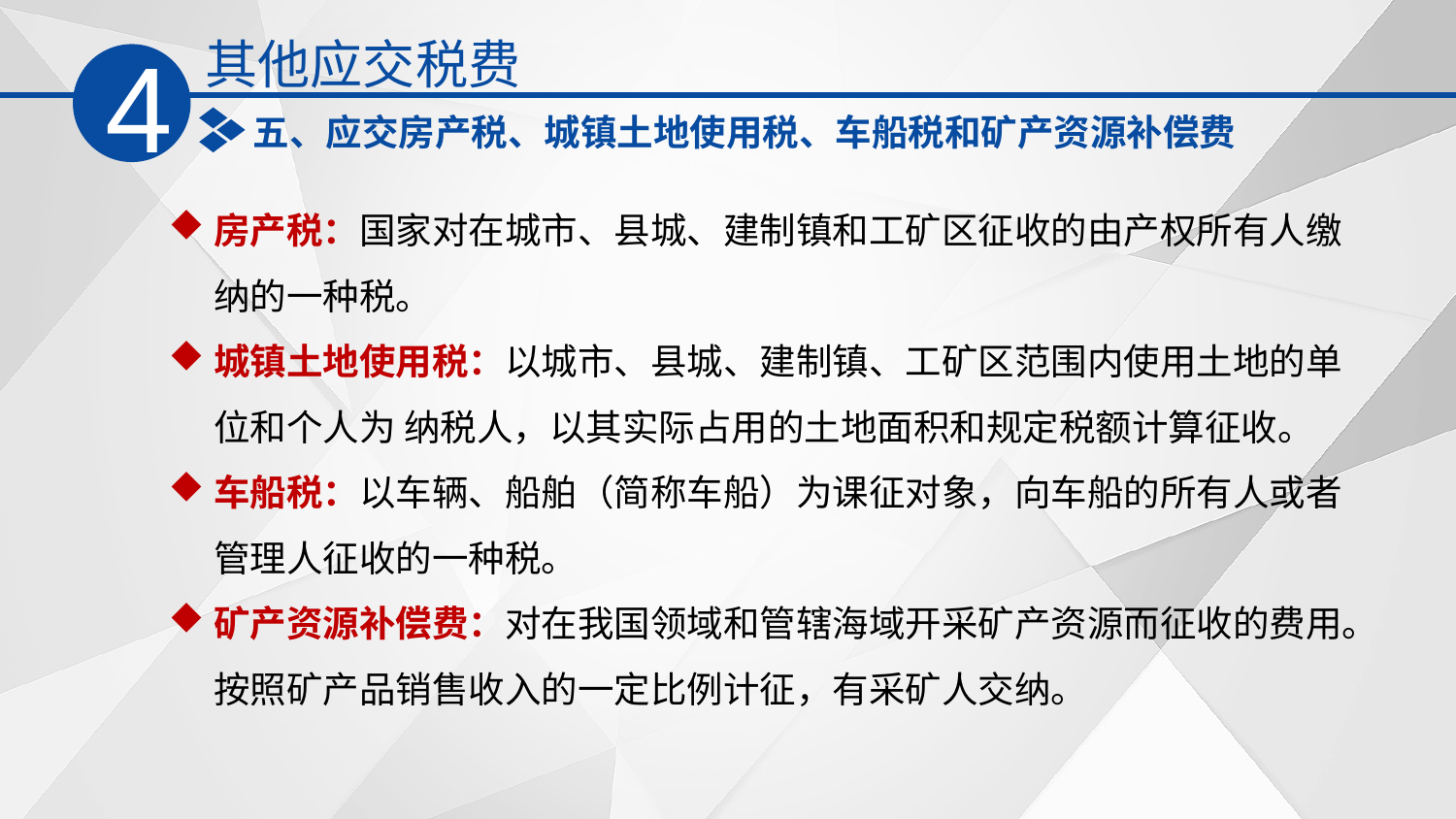

其他应交税费
4

五、应交房产税、城镇土地使用税、车船税和矿产资源补偿费

房产税：国家对在城市、县城、建制镇和工矿区征收的由产权所有人缴纳的一种税。
城镇土地使用税：以城市、县城、建制镇、工矿区范围内使用土地的单位和个人为 纳税人，以其实际占用的土地面积和规定税额计算征收。
车船税：以车辆、船舶（简称车船）为课征对象，向车船的所有人或者管理人征收的一种税。
矿产资源补偿费：对在我国领域和管辖海域开采矿产资源而征收的费用。按照矿产品销售收入的一定比例计征，有采矿人交纳。